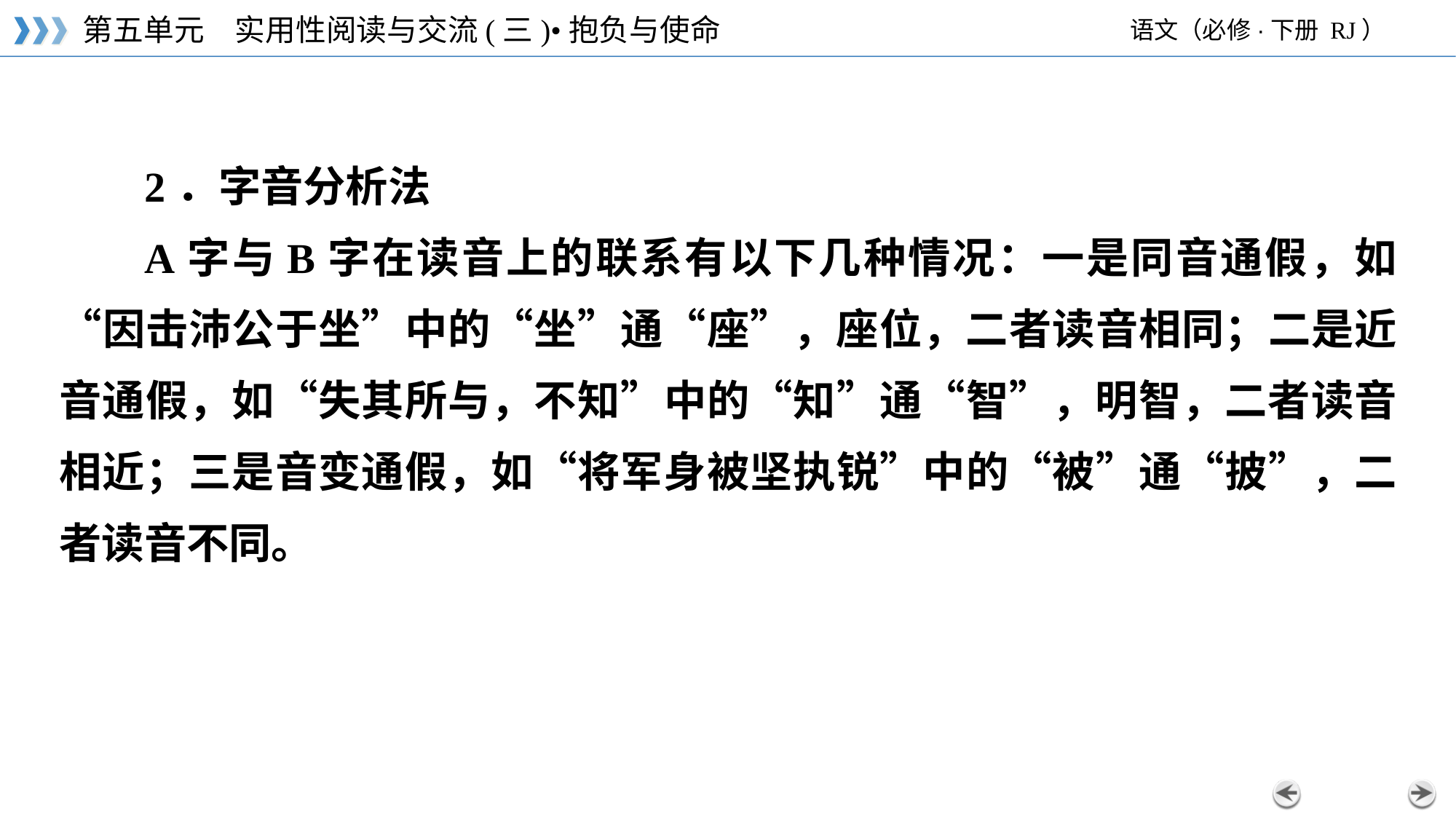

2．字音分析法
A字与B字在读音上的联系有以下几种情况：一是同音通假，如“因击沛公于坐”中的“坐”通“座”，座位，二者读音相同；二是近音通假，如“失其所与，不知”中的“知”通“智”，明智，二者读音相近；三是音变通假，如“将军身被坚执锐”中的“被”通“披”，二者读音不同。